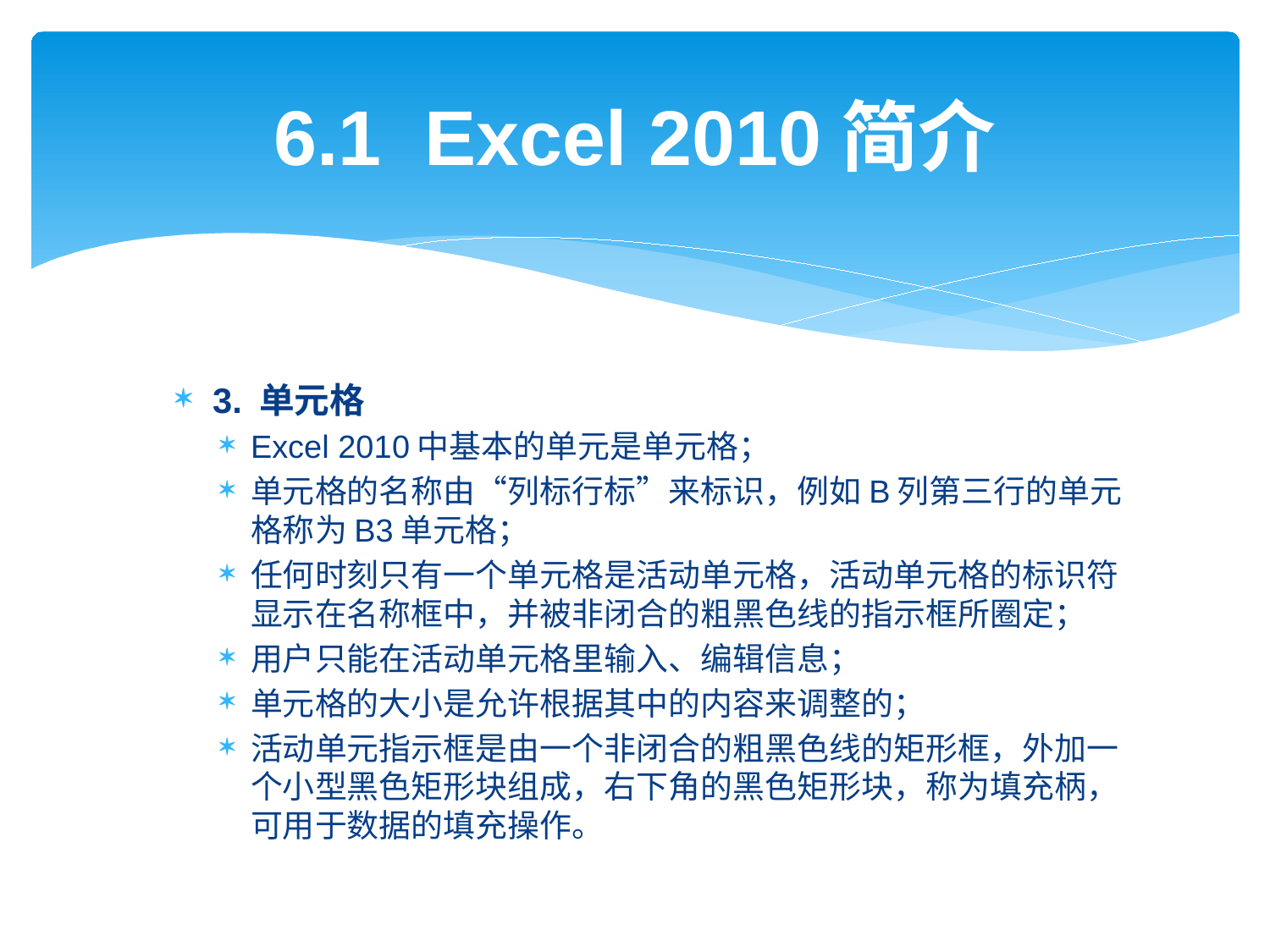

# 6.1  Excel 2010简介
3. 单元格
Excel 2010中基本的单元是单元格；
单元格的名称由“列标行标”来标识，例如B列第三行的单元格称为B3单元格；
任何时刻只有一个单元格是活动单元格，活动单元格的标识符显示在名称框中，并被非闭合的粗黑色线的指示框所圈定；
用户只能在活动单元格里输入、编辑信息；
单元格的大小是允许根据其中的内容来调整的；
活动单元指示框是由一个非闭合的粗黑色线的矩形框，外加一个小型黑色矩形块组成，右下角的黑色矩形块，称为填充柄，可用于数据的填充操作。